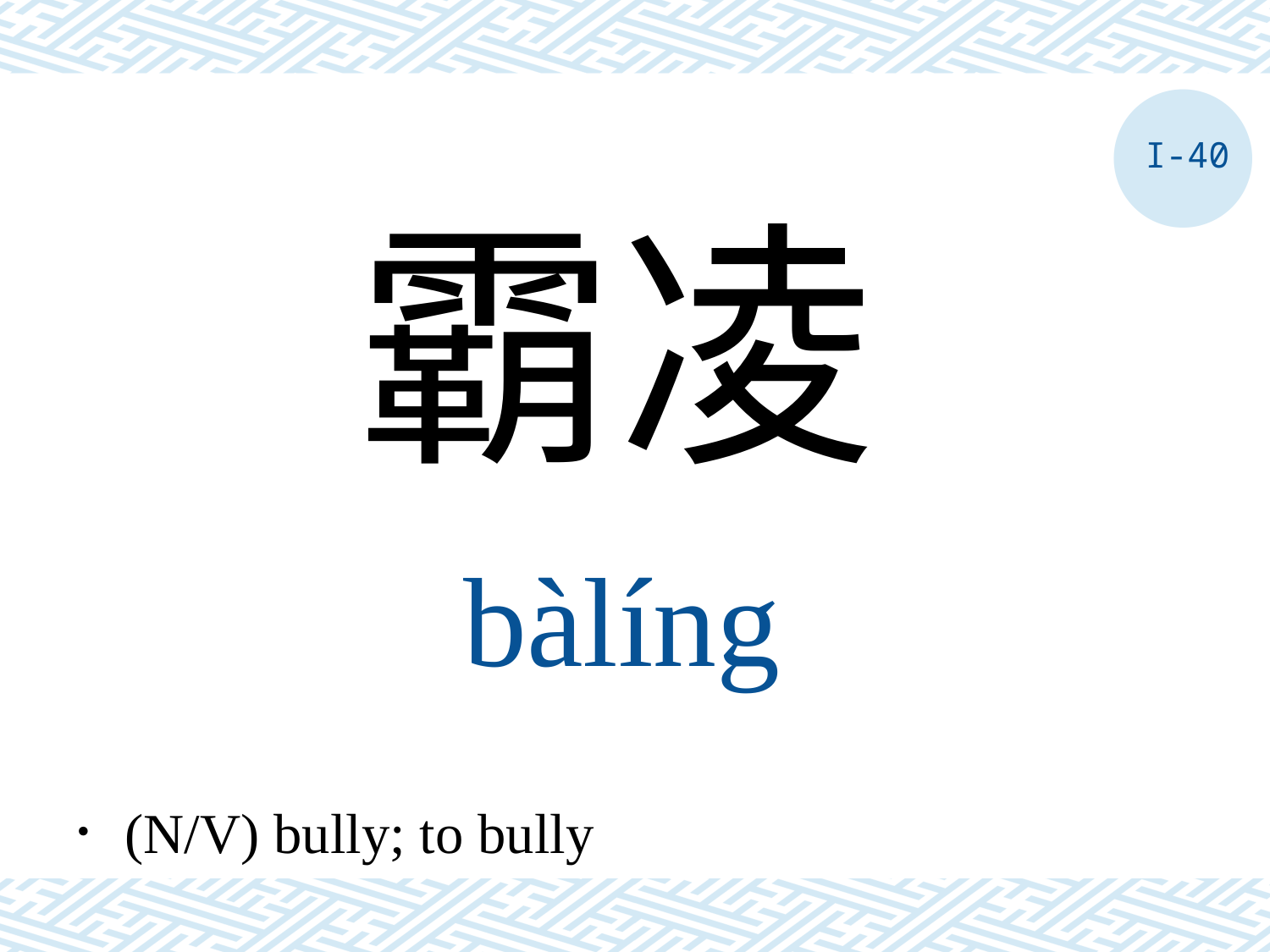

I-40

霸凌
bàlíng
．(N/V) bully; to bully